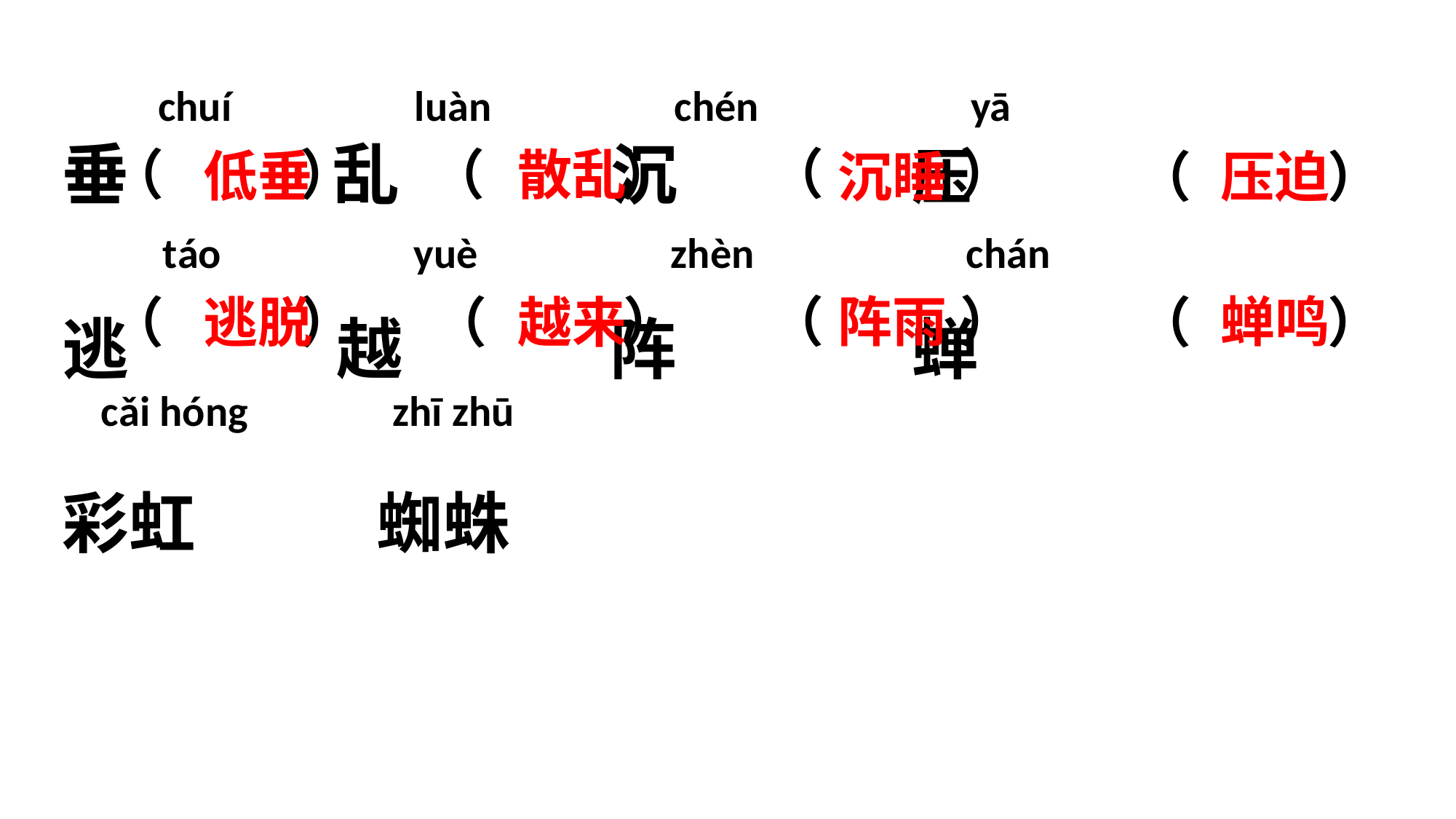

chuí                   luàn                   chén                      yā
（           ）
（           ）
（           ）
散乱
垂              乱              沉                 压

逃               越               阵                 蝉

彩虹            蜘蛛
低垂
沉睡
（           ）
压迫
táo                    yuè                    zhèn                      chán
（           ）
阵雨
蝉鸣
（           ）
越来
逃脱
（           ）
（           ）
cǎi hóng               zhī zhū